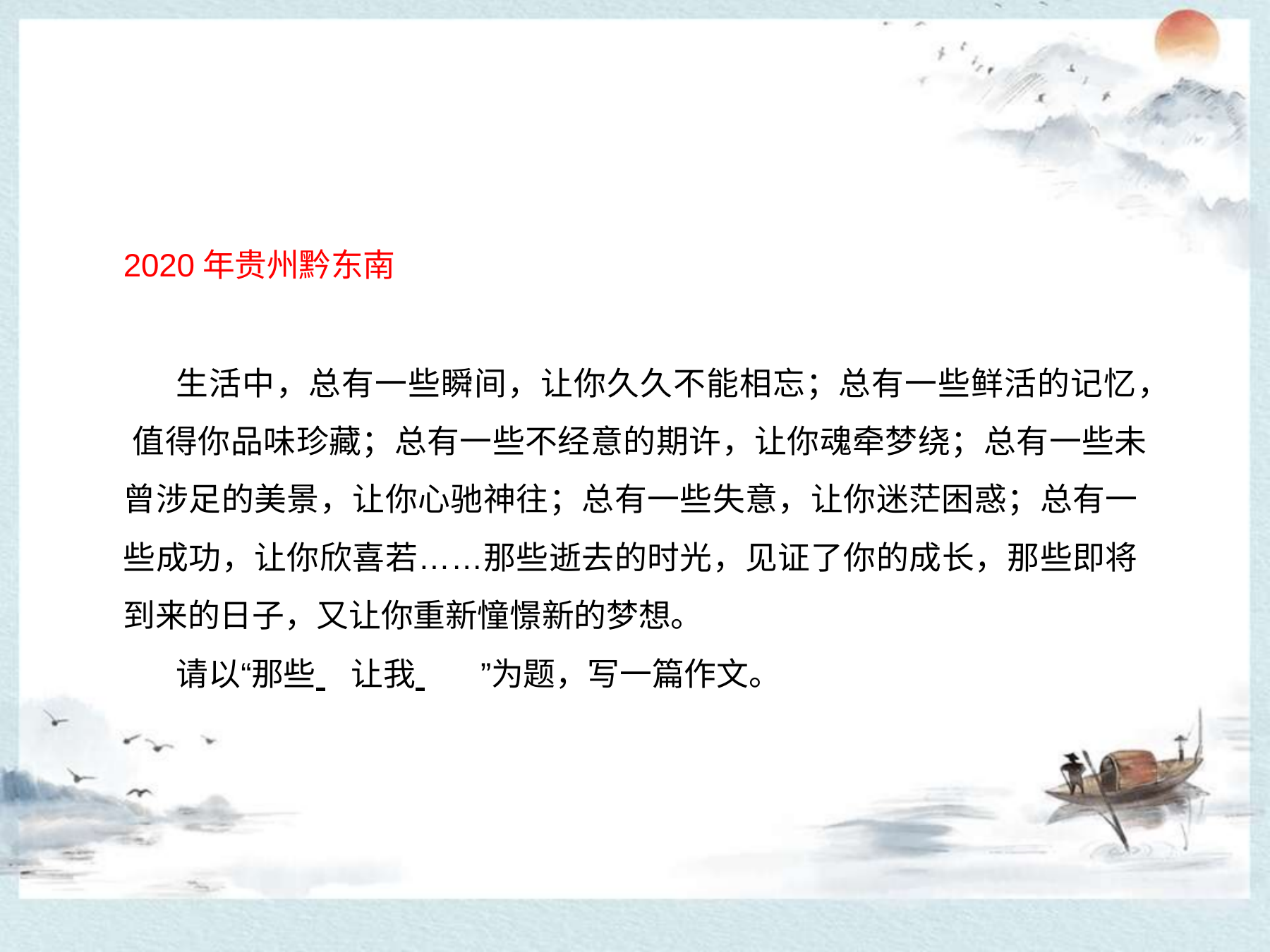

2020年贵州黔东南

生活中，总有一些瞬间，让你久久不能相忘；总有一些鲜活的记忆，  值得你品味珍藏；总有一些不经意的期许，让你魂牵梦绕；总有一些未  曾涉足的美景，让你心驰神往；总有一些失意，让你迷茫困惑；总有一  些成功，让你欣喜若……那些逝去的时光，见证了你的成长，那些即将  到来的日子，又让你重新憧憬新的梦想。
请以“那些 	让我 	”为题，写一篇作文。